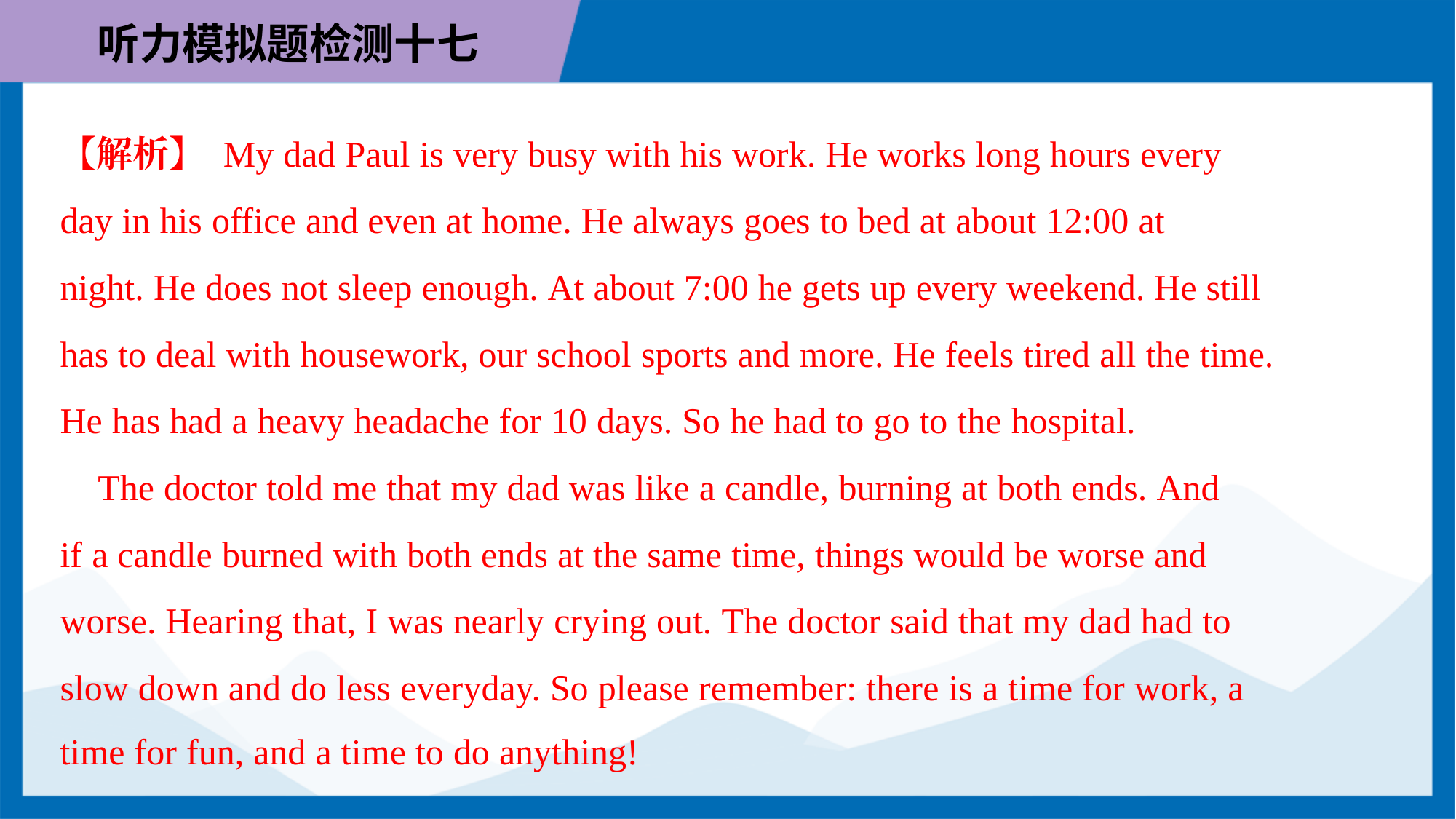

【解析】 My dad Paul is very busy with his work. He works long hours every
day in his office and even at home. He always goes to bed at about 12:00 at
night. He does not sleep enough. At about 7:00 he gets up every weekend. He still
has to deal with housework, our school sports and more. He feels tired all the time.
He has had a heavy headache for 10 days. So he had to go to the hospital.
    The doctor told me that my dad was like a candle, burning at both ends. And
if a candle burned with both ends at the same time, things would be worse and
worse. Hearing that, I was nearly crying out. The doctor said that my dad had to
slow down and do less everyday. So please remember: there is a time for work, a
time for fun, and a time to do anything!